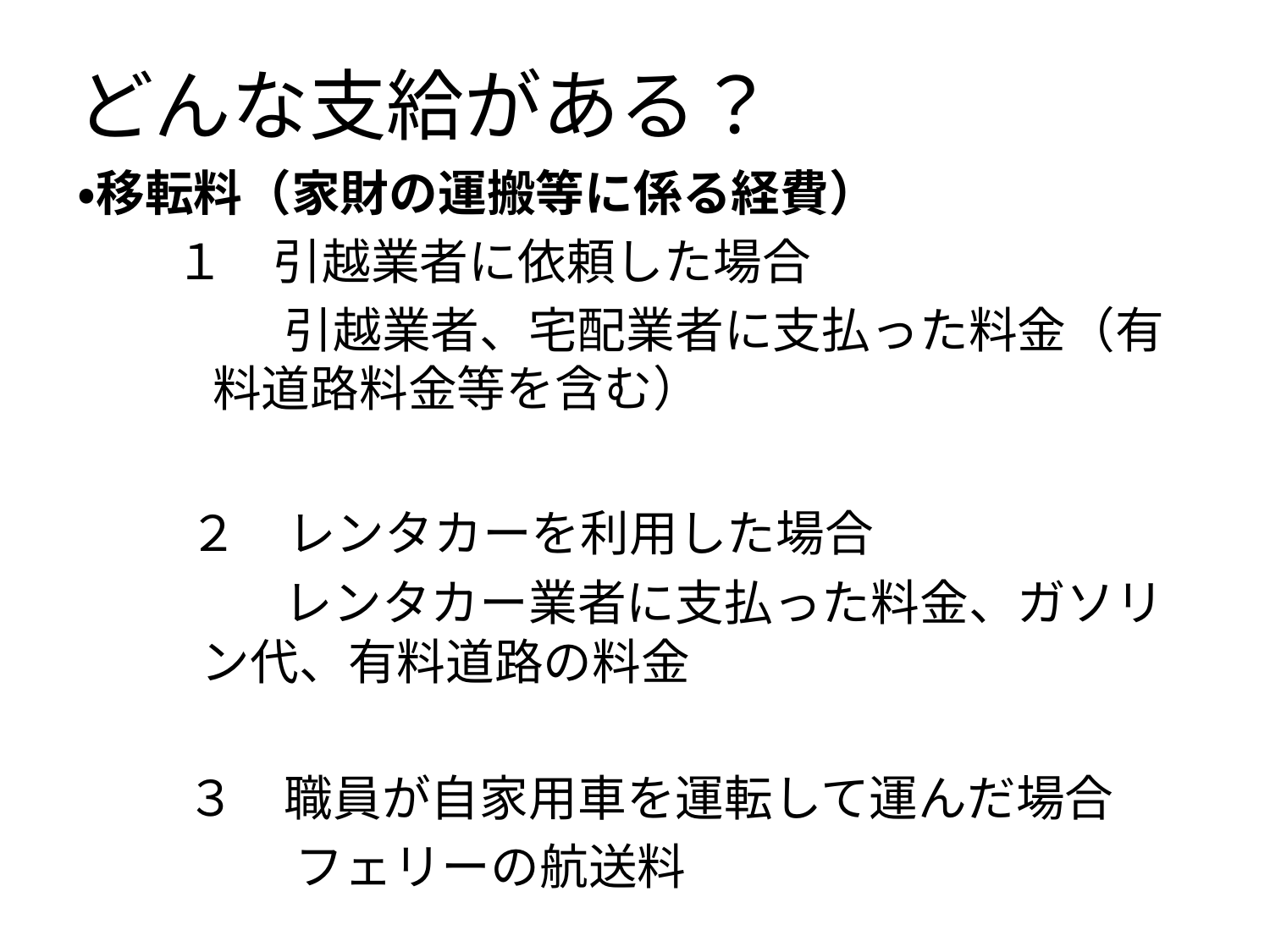

# どんな支給がある？
・移転料（家財の運搬等に係る経費）
　　１　引越業者に依頼した場合
　　　　 引越業者、宅配業者に支払った料金（有料道路料金等を含む）

　　２　レンタカーを利用した場合
　　　　 レンタカー業者に支払った料金、ガソリン代、有料道路の料金

　　 ３　職員が自家用車を運転して運んだ場合
　　　　  フェリーの航送料